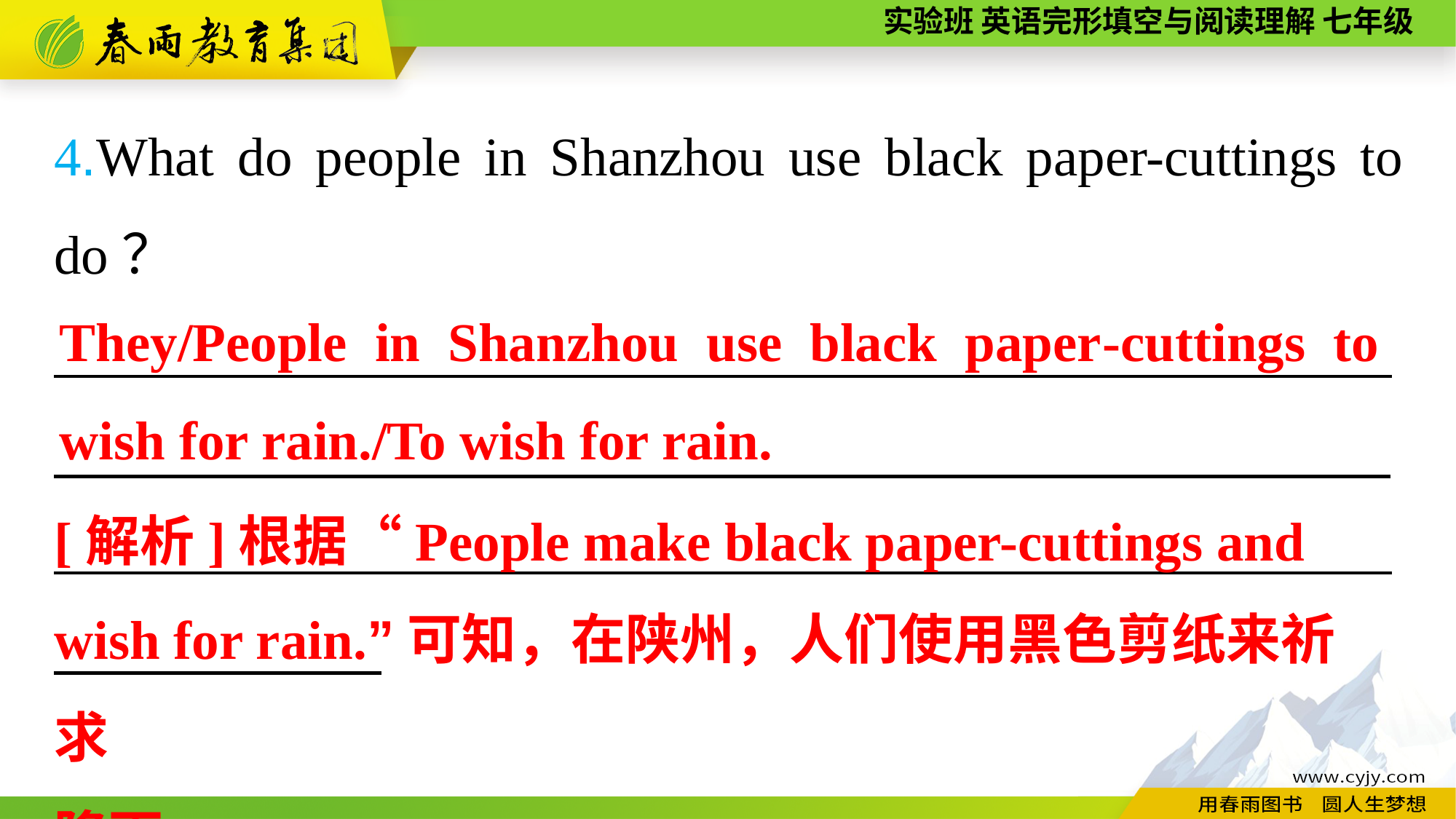

4.What do people in Shanzhou use black paper-cuttings to do？
_________________________________________________　　_________________________________________________
They/People in Shanzhou use black paper-cuttings to wish for rain./To wish for rain.
[解析]根据“People make black paper-cuttings and wish for rain.”可知，在陕州，人们使用黑色剪纸来祈求
降雨。